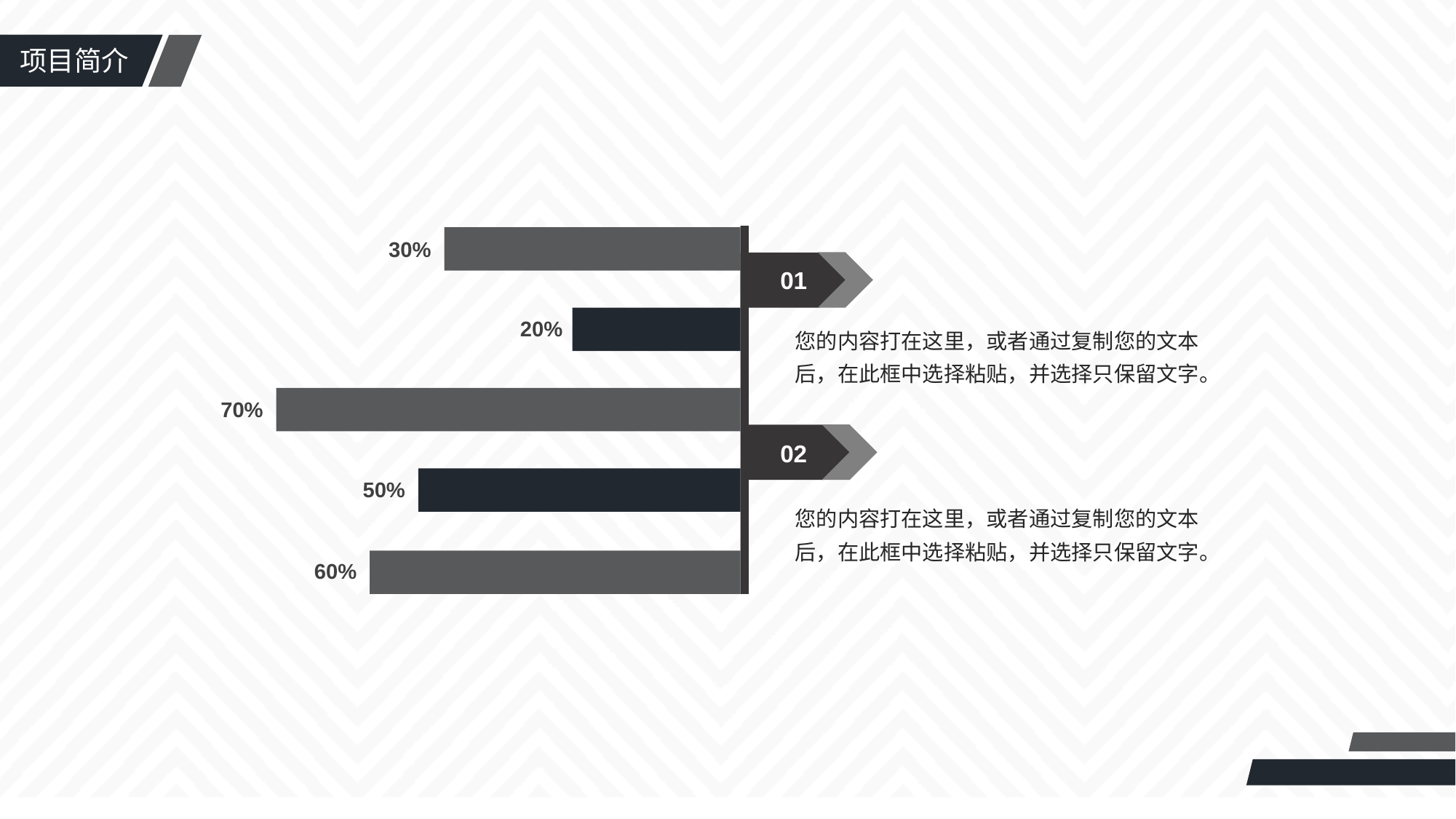

30%

01

20%
您的内容打在这里，或者通过复制您的文本后，在此框中选择粘贴，并选择只保留文字。

70%

02

50%
您的内容打在这里，或者通过复制您的文本后，在此框中选择粘贴，并选择只保留文字。

60%